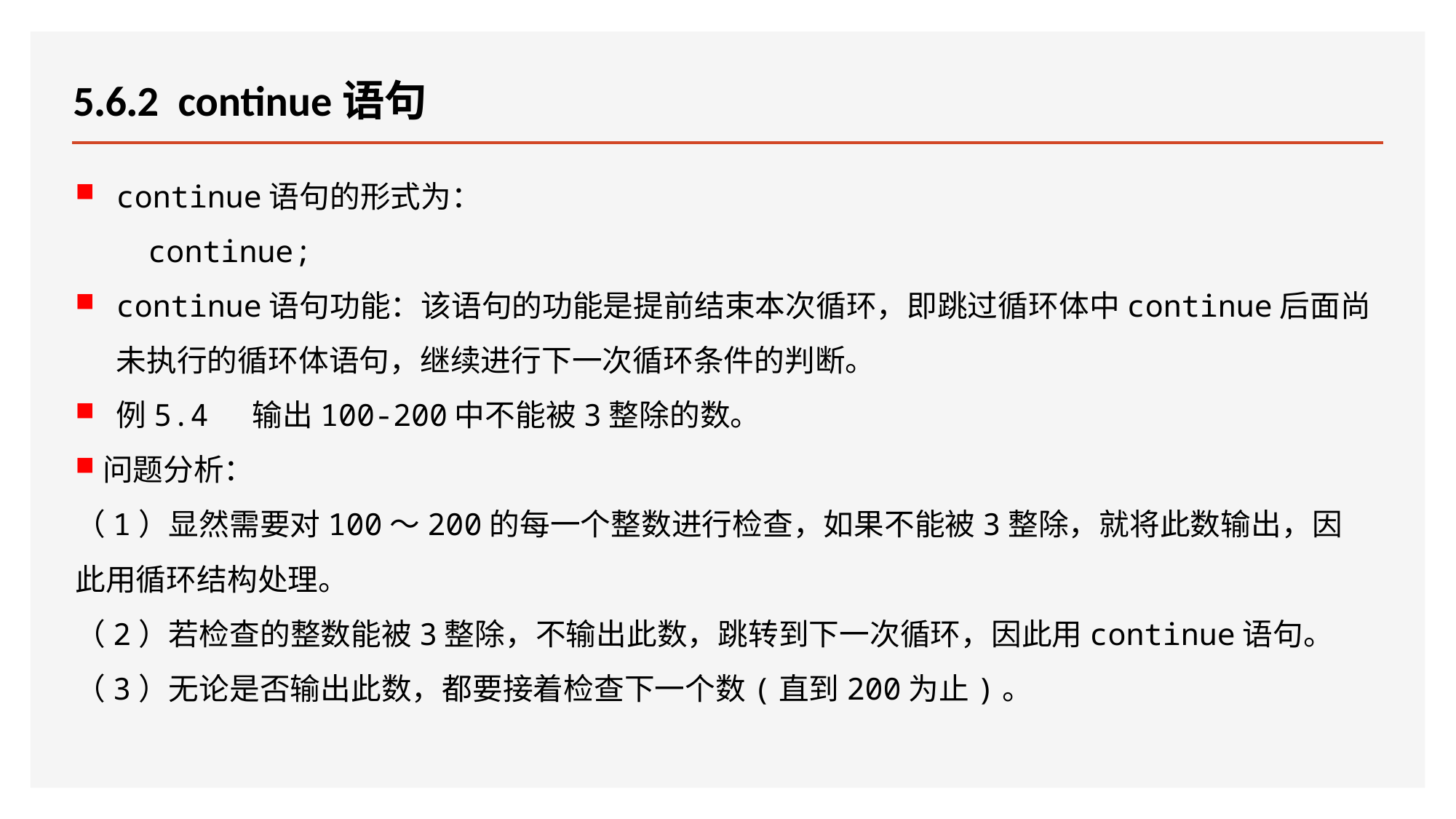

# 5.6.2  continue语句
continue语句的形式为：
    continue;
continue语句功能：该语句的功能是提前结束本次循环，即跳过循环体中continue后面尚未执行的循环体语句，继续进行下一次循环条件的判断。
例5.4  输出100-200中不能被3整除的数。
问题分析：
（1）显然需要对100～200的每一个整数进行检查，如果不能被3整除，就将此数输出，因此用循环结构处理。
（2）若检查的整数能被3整除，不输出此数，跳转到下一次循环，因此用continue语句。
（3）无论是否输出此数，都要接着检查下一个数(直到200为止)。